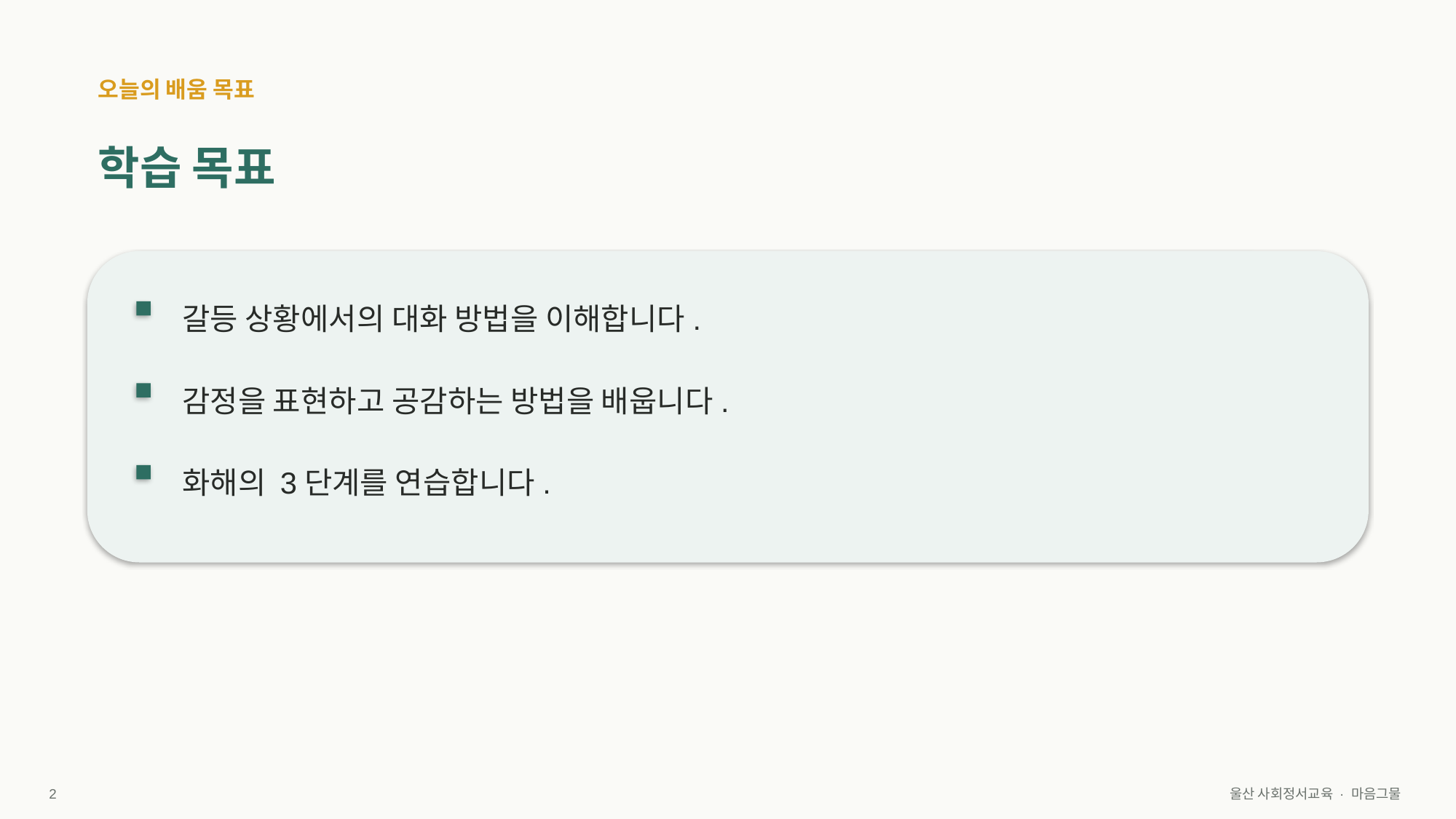

오늘의 배움 목표
학습 목표

갈등 상황에서의 대화 방법을 이해합니다.

감정을 표현하고 공감하는 방법을 배웁니다.

화해의 3단계를 연습합니다.

2
울산 사회정서교육 · 마음그물